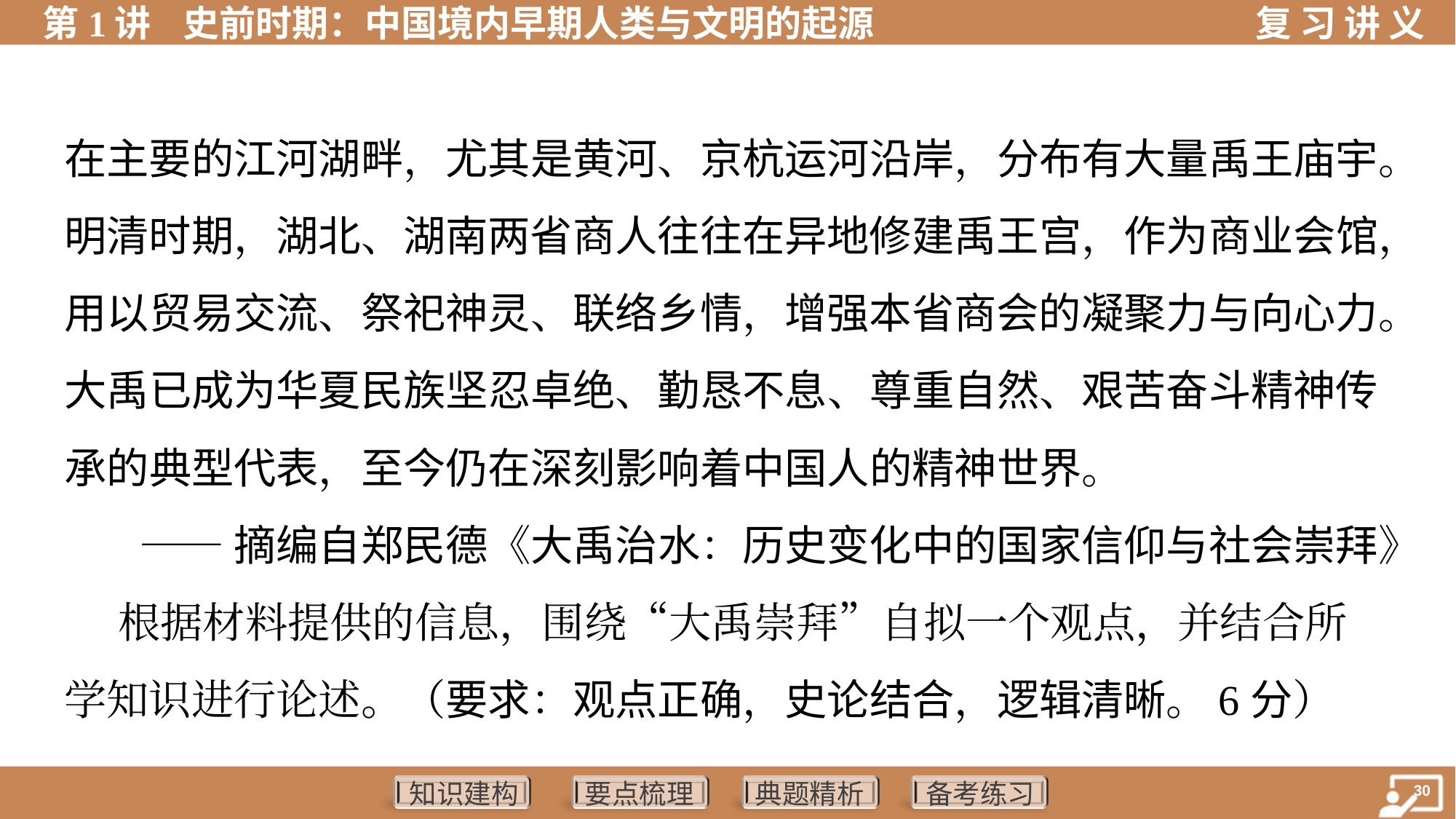

在主要的江河湖畔，尤其是黄河、京杭运河沿岸，分布有大量禹王庙宇。
明清时期，湖北、湖南两省商人往往在异地修建禹王宫，作为商业会馆，
用以贸易交流、祭祀神灵、联络乡情，增强本省商会的凝聚力与向心力。
大禹已成为华夏民族坚忍卓绝、勤恳不息、尊重自然、艰苦奋斗精神传
承的典型代表，至今仍在深刻影响着中国人的精神世界。
——摘编自郑民德《大禹治水：历史变化中的国家信仰与社会崇拜》
    根据材料提供的信息，围绕“大禹崇拜”自拟一个观点，并结合所
学知识进行论述。（要求：观点正确，史论结合，逻辑清晰。6分）